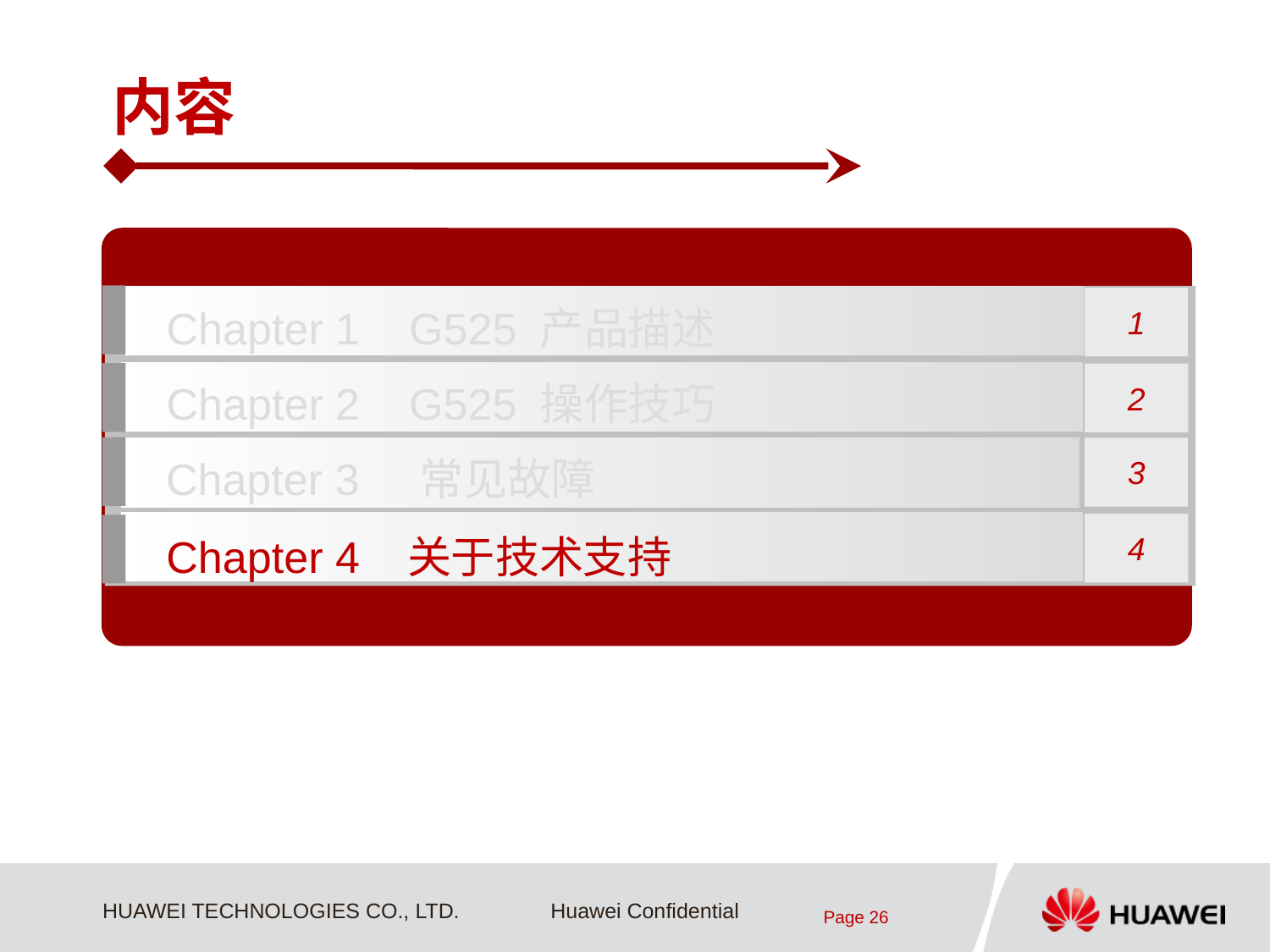

内容

Chapter 1    G525 产品描述

1
Chapter 2    G525 操作技巧

2

Chapter 3    常见故障
3

4

Chapter 4   关于技术支持

Page 26